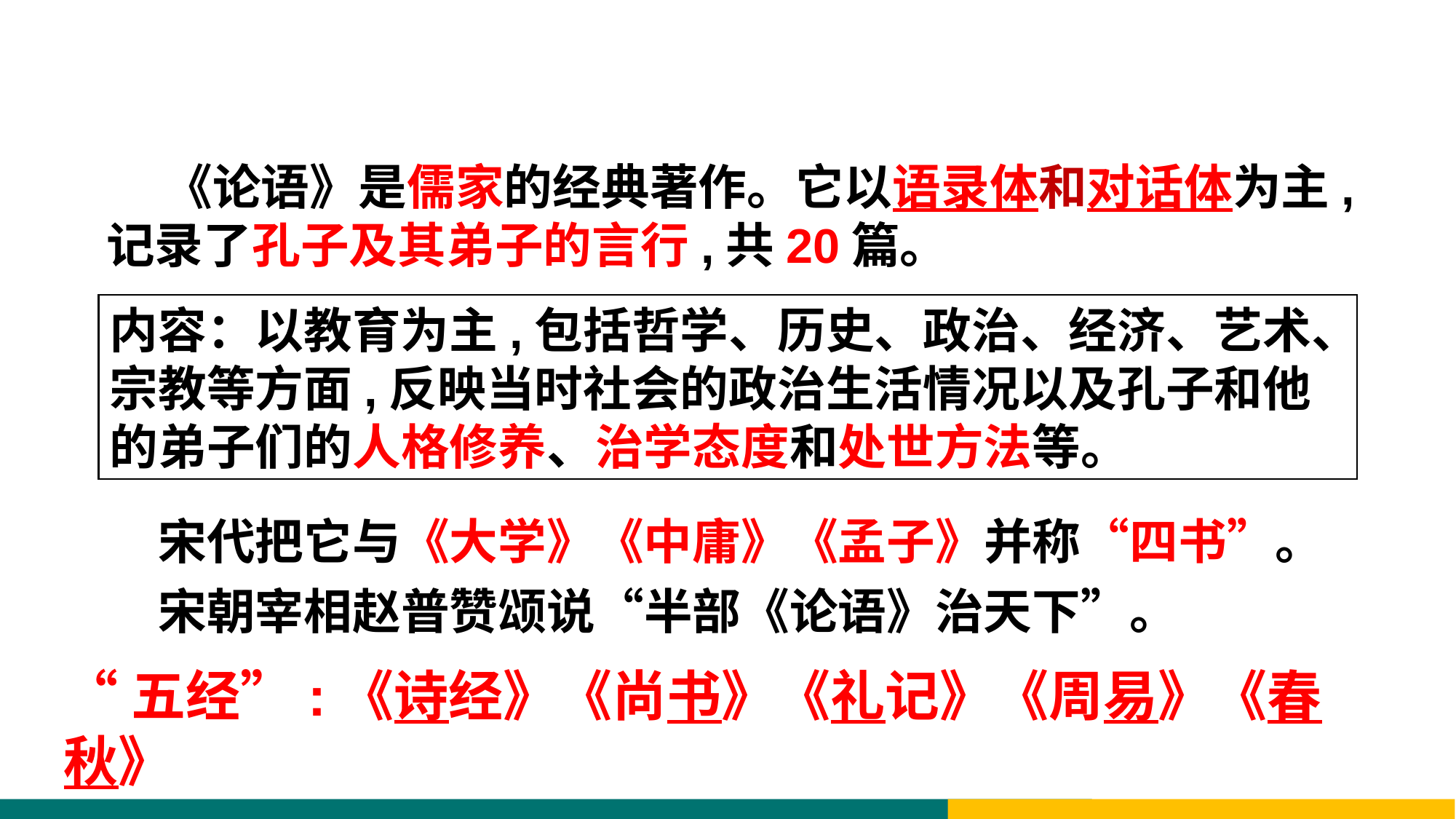

《论语》是儒家的经典著作。它以语录体和对话体为主,记录了孔子及其弟子的言行,共20篇。

内容：以教育为主,包括哲学、历史、政治、经济、艺术、宗教等方面,反映当时社会的政治生活情况以及孔子和他的弟子们的人格修养、治学态度和处世方法等。

    宋代把它与《大学》《中庸》《孟子》并称“四书”。
    宋朝宰相赵普赞颂说“半部《论语》治天下”。
“五经”:《诗经》《尚书》《礼记》《周易》《春秋》